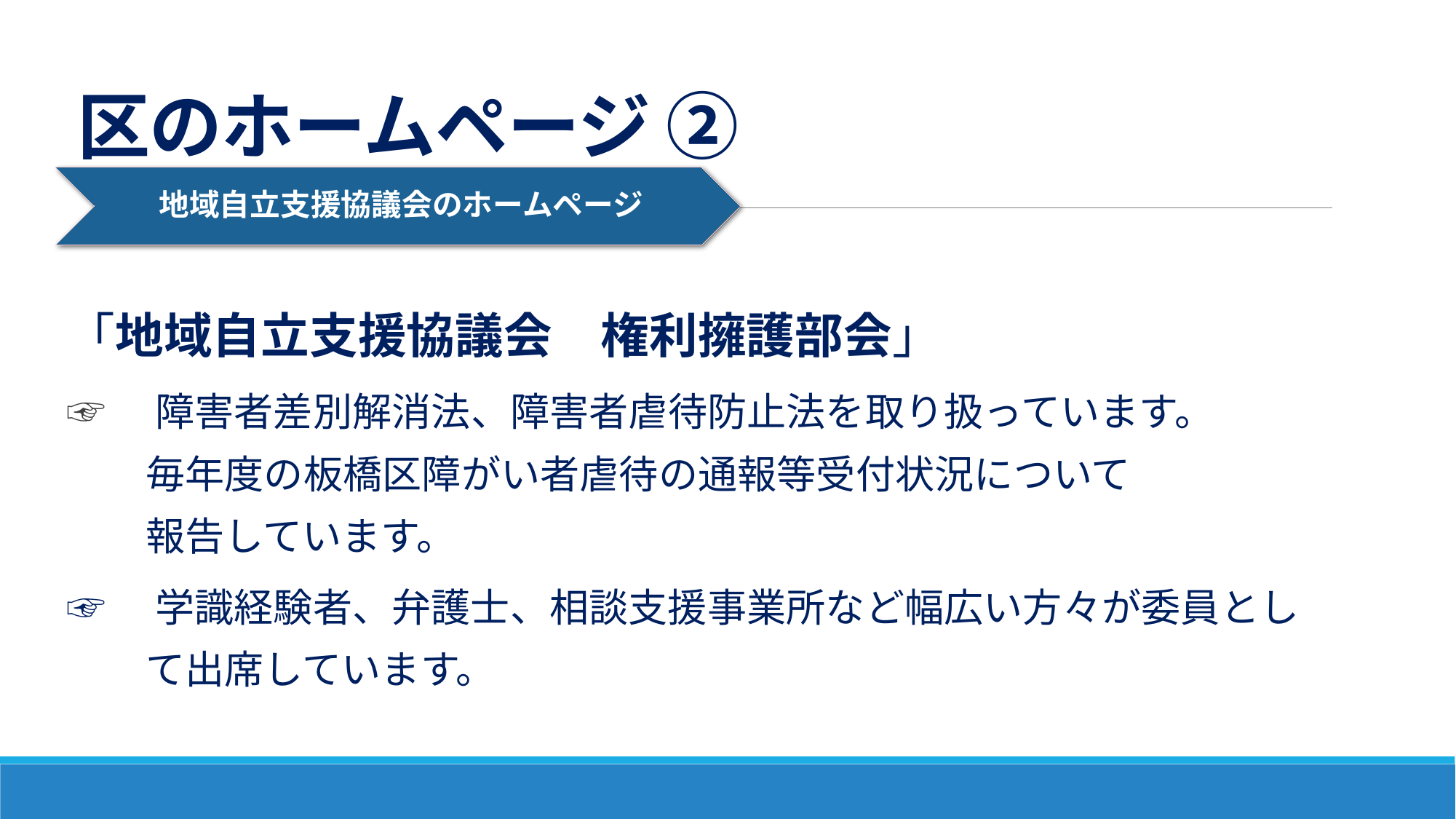

# 区のホームページ ②
地域自立支援協議会のホームページ
「地域自立支援協議会　権利擁護部会」
☞　障害者差別解消法、障害者虐待防止法を取り扱っています。
　　毎年度の板橋区障がい者虐待の通報等受付状況について
　　報告しています。
☞　学識経験者、弁護士、相談支援事業所など幅広い方々が委員とし
　　て出席しています。